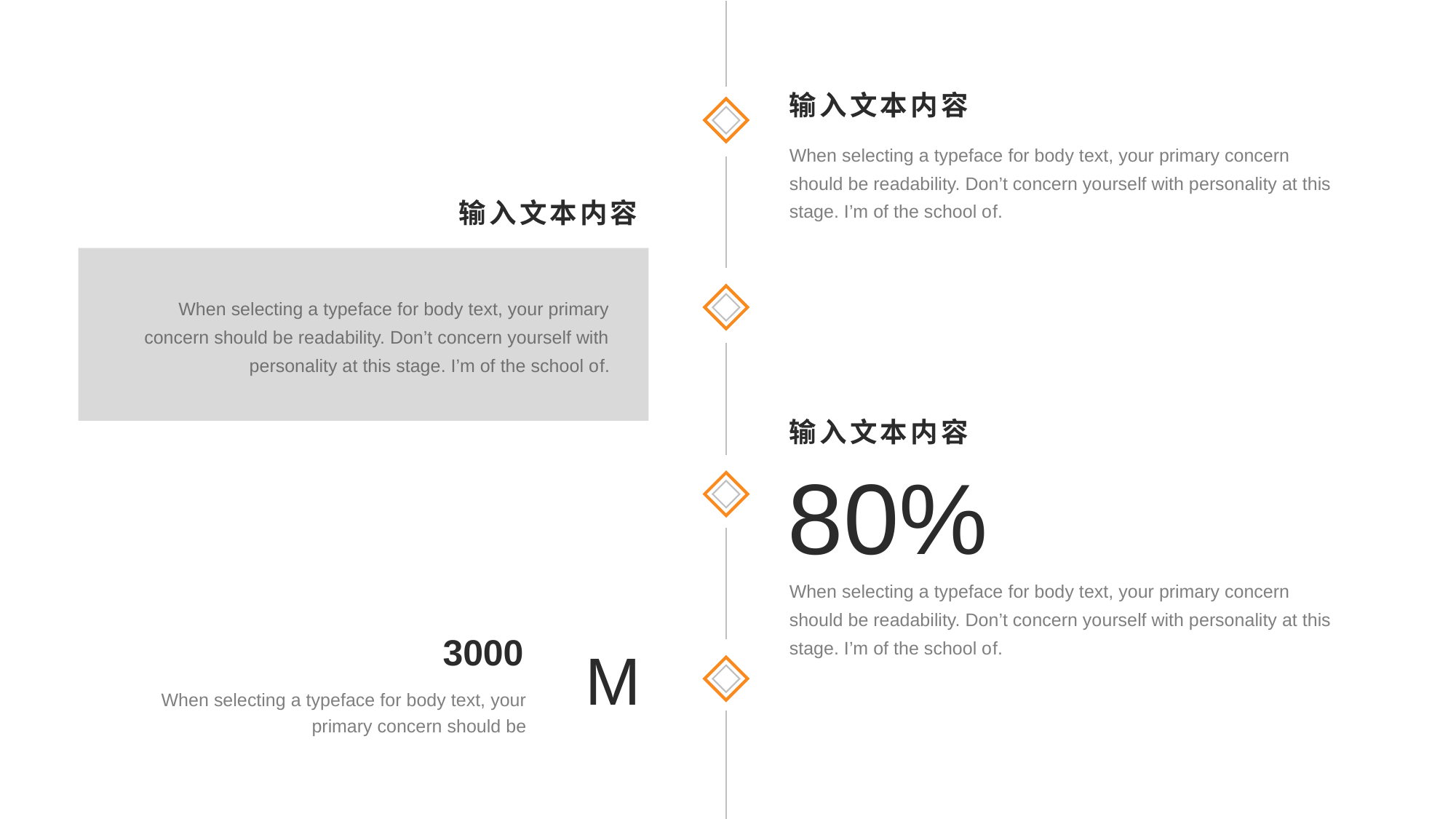

输入文本内容
When selecting a typeface for body text, your primary concern should be readability. Don’t concern yourself with personality at this stage. I’m of the school of.

输入文本内容

When selecting a typeface for body text, your primary concern should be readability. Don’t concern yourself with personality at this stage. I’m of the school of.

输入文本内容
80%
When selecting a typeface for body text, your primary concern should be readability. Don’t concern yourself with personality at this stage. I’m of the school of.

3000
M

When selecting a typeface for body text, your primary concern should be